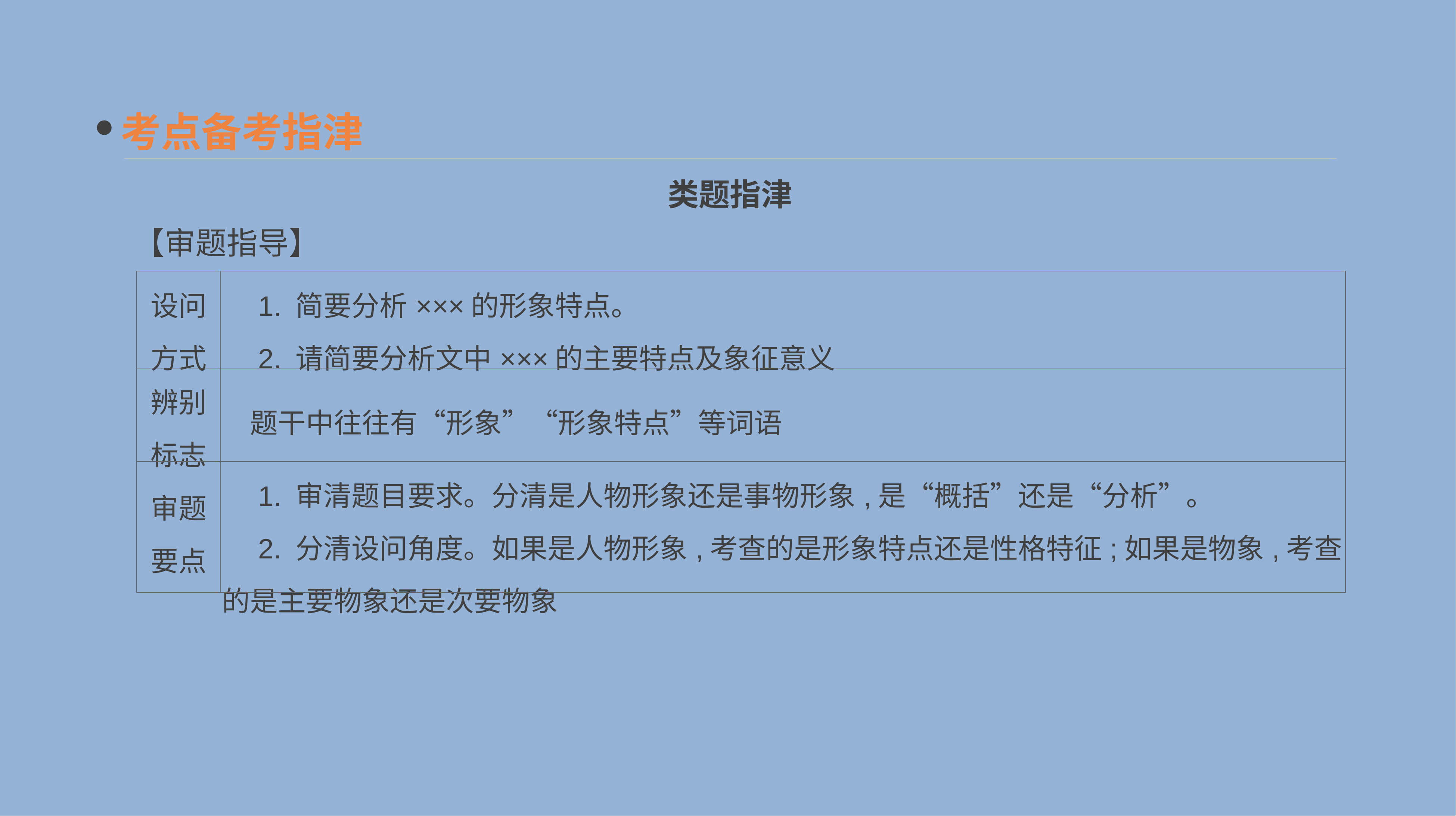

考点备考指津

类题指津
【审题指导】
| 设问 方式 | 1. 简要分析×××的形象特点。 　2. 请简要分析文中×××的主要特点及象征意义 |
| --- | --- |
| 辨别 标志 | 题干中往往有“形象”“形象特点”等词语 |
| 审题 要点 | 1. 审清题目要求。分清是人物形象还是事物形象,是“概括”还是“分析”。 　2. 分清设问角度。如果是人物形象,考查的是形象特点还是性格特征;如果是物象,考查的是主要物象还是次要物象 |